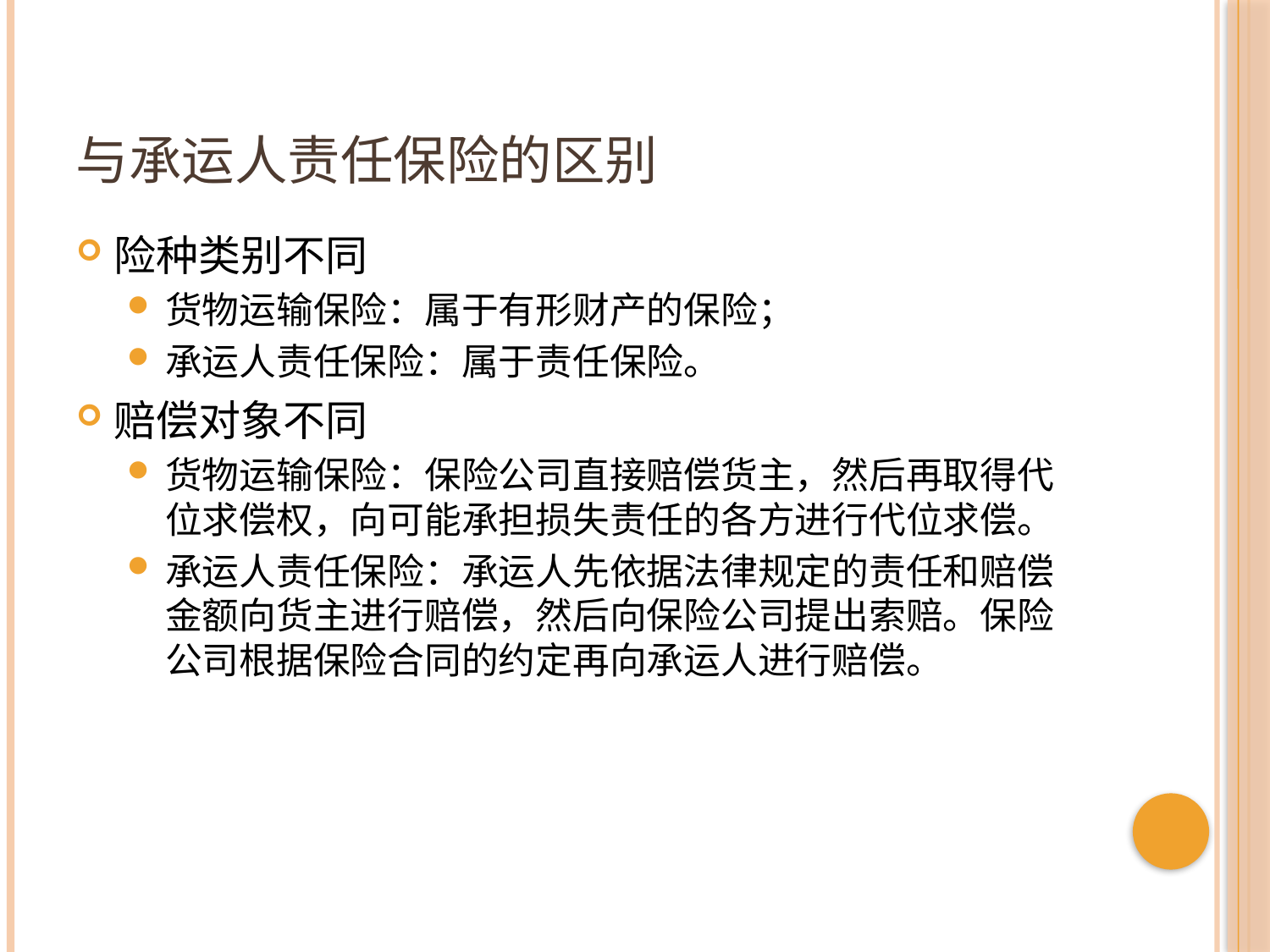

# 与承运人责任保险的区别
险种类别不同
货物运输保险：属于有形财产的保险；
承运人责任保险：属于责任保险。
赔偿对象不同
货物运输保险：保险公司直接赔偿货主，然后再取得代位求偿权，向可能承担损失责任的各方进行代位求偿。
承运人责任保险：承运人先依据法律规定的责任和赔偿金额向货主进行赔偿，然后向保险公司提出索赔。保险公司根据保险合同的约定再向承运人进行赔偿。